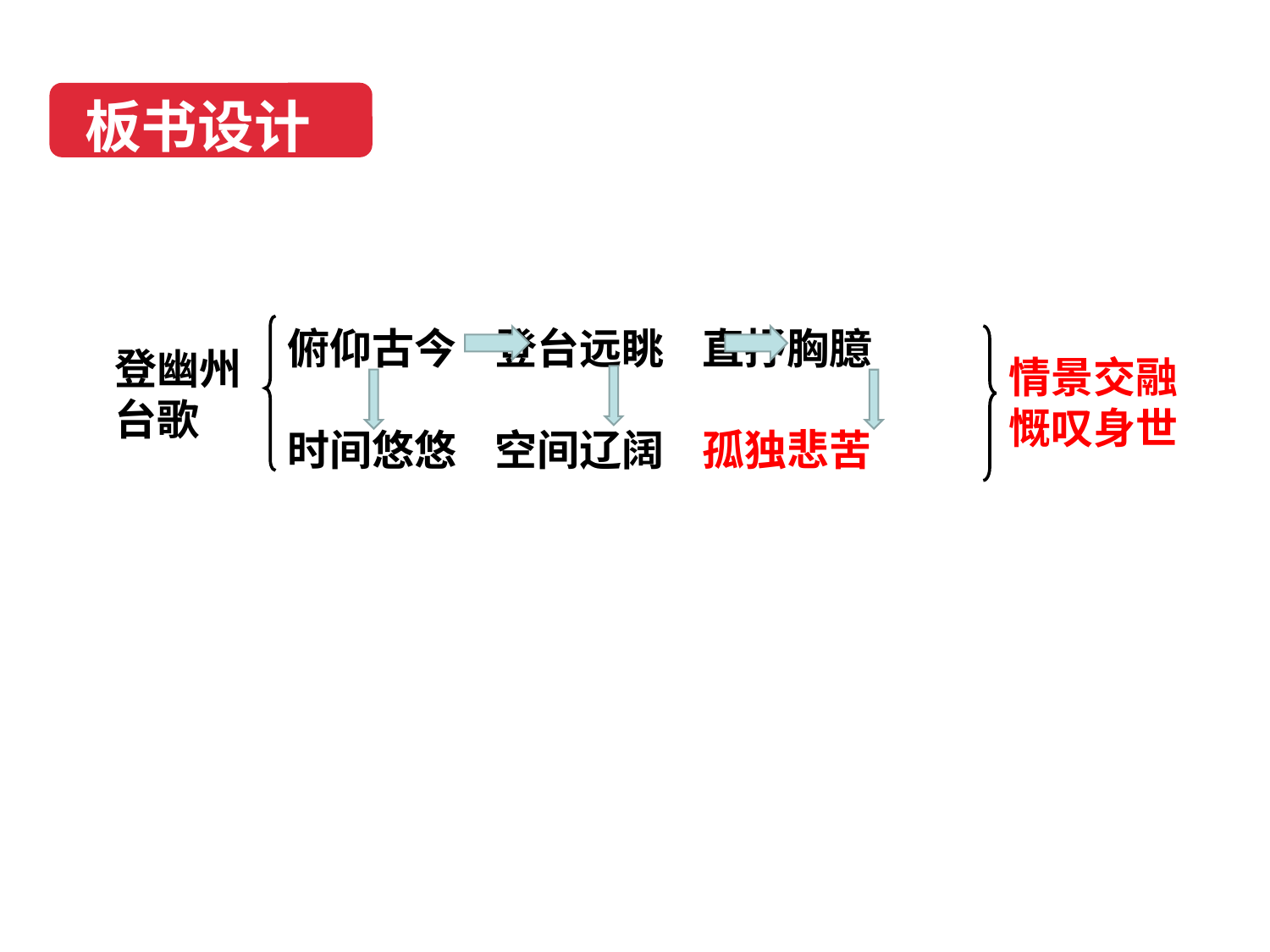

板书设计

俯仰古今    登台远眺    直抒胸臆

时间悠悠    空间辽阔    孤独悲苦

登幽州台歌
情景交融
慨叹身世